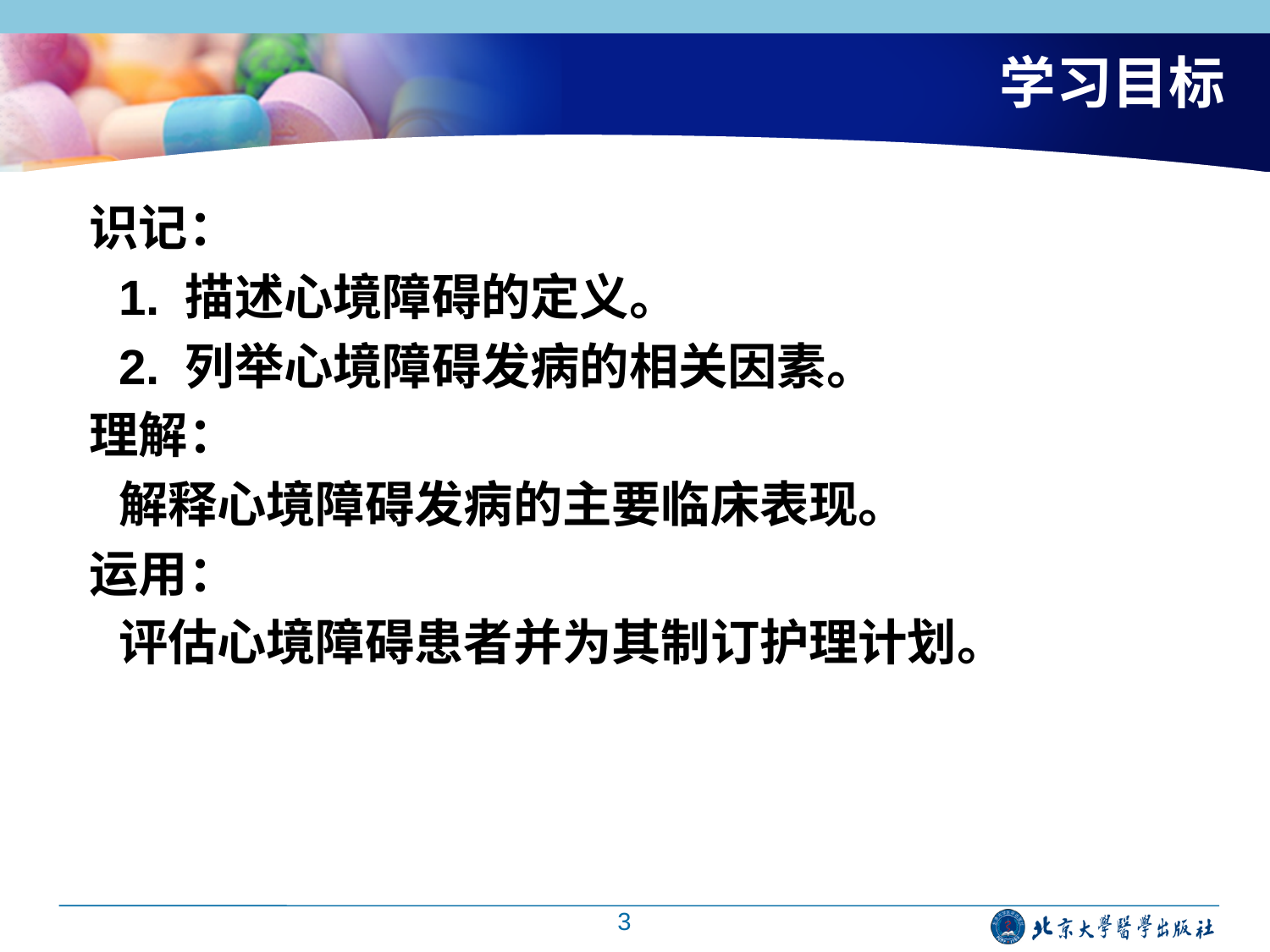

# 学习目标
  识记：
1. 描述心境障碍的定义。
2. 列举心境障碍发病的相关因素。
  理解：
解释心境障碍发病的主要临床表现。
  运用：
评估心境障碍患者并为其制订护理计划。

3